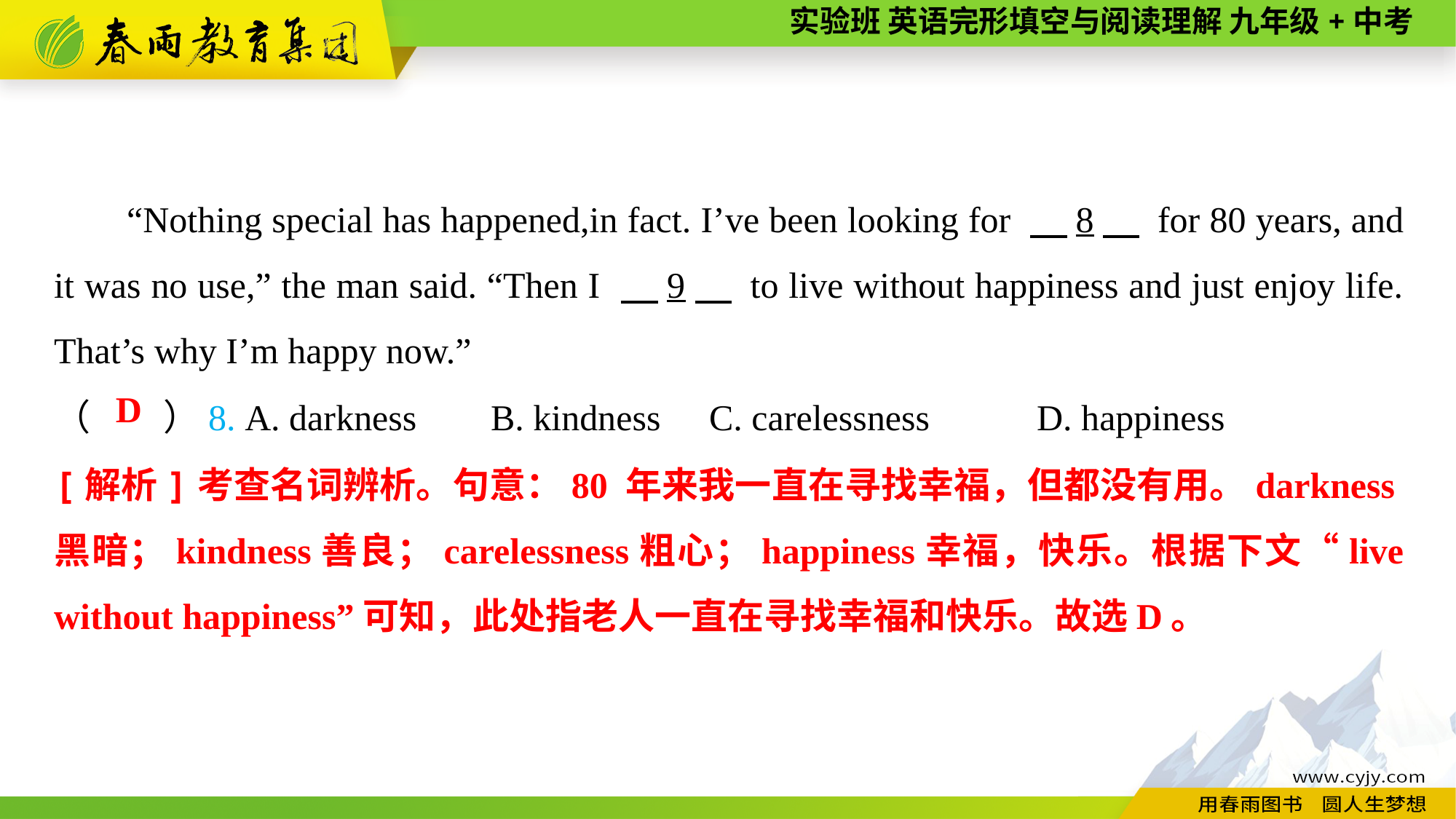

“Nothing special has happened,in fact. I’ve been looking for 　8　 for 80 years, and it was no use,” the man said. “Then I 　9　 to live without happiness and just enjoy life. That’s why I’m happy now.”
（　　）8. A. darkness	B. kindness	C. carelessness	D. happiness
D
[解析]考查名词辨析。句意：80 年来我一直在寻找幸福，但都没有用。darkness黑暗；kindness善良；carelessness粗心；happiness幸福，快乐。根据下文“live without happiness”可知，此处指老人一直在寻找幸福和快乐。故选D。